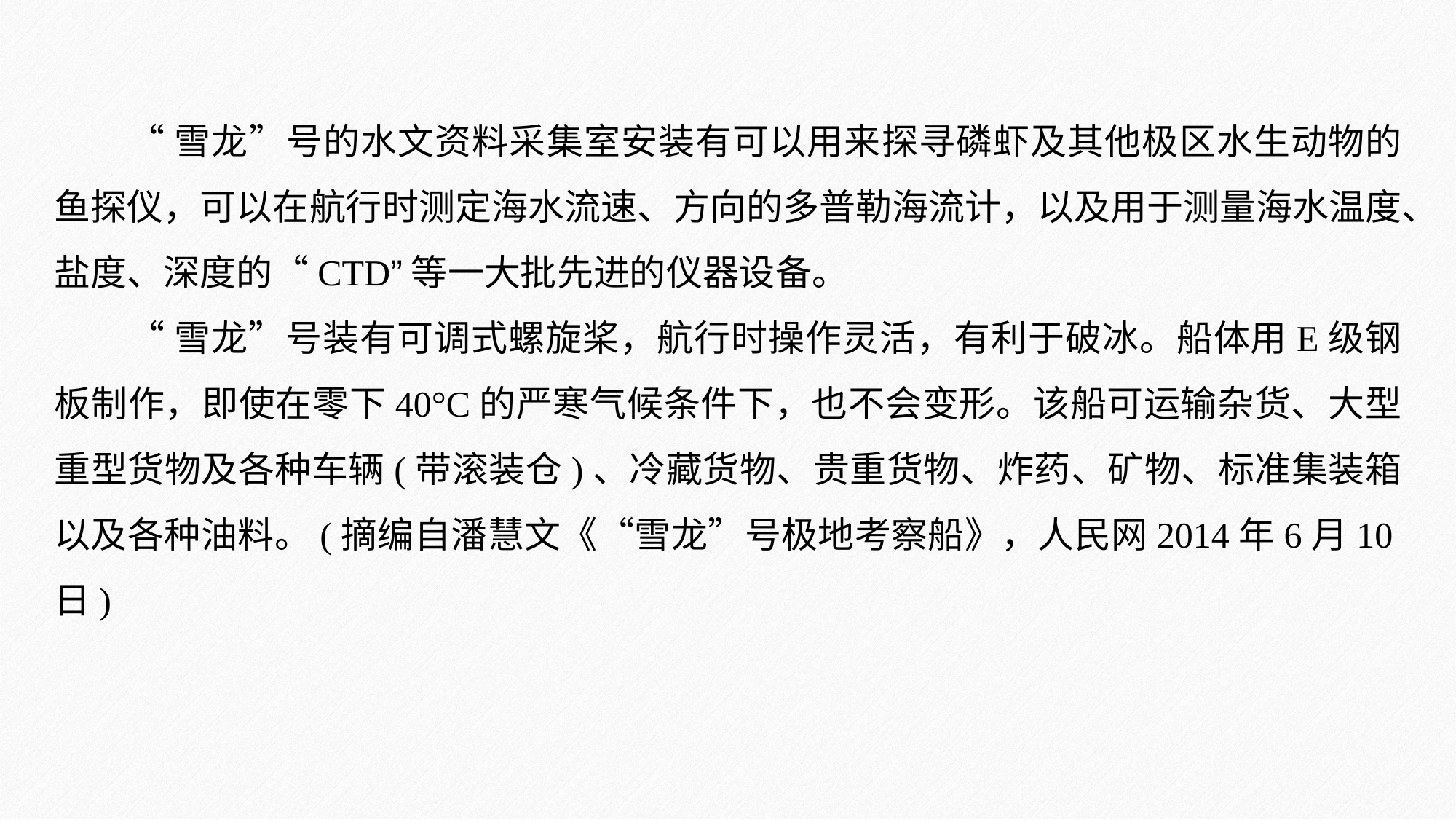

“雪龙”号的水文资料采集室安装有可以用来探寻磷虾及其他极区水生动物的鱼探仪，可以在航行时测定海水流速、方向的多普勒海流计，以及用于测量海水温度、盐度、深度的“CTD”等一大批先进的仪器设备。
“雪龙”号装有可调式螺旋桨，航行时操作灵活，有利于破冰。船体用E级钢板制作，即使在零下40°C的严寒气候条件下，也不会变形。该船可运输杂货、大型重型货物及各种车辆(带滚装仓)、冷藏货物、贵重货物、炸药、矿物、标准集装箱以及各种油料。(摘编自潘慧文《“雪龙”号极地考察船》，人民网2014年6月10日)